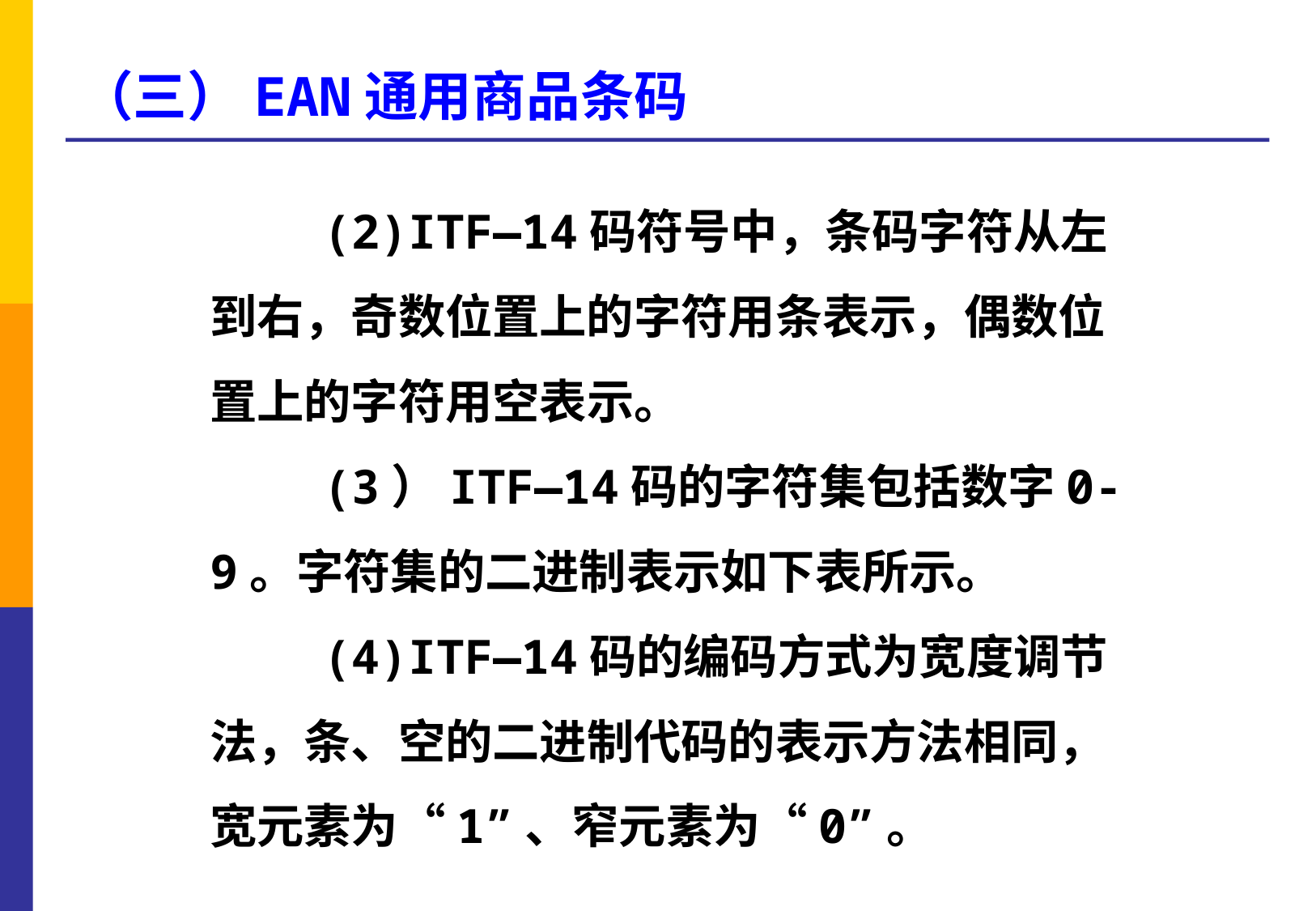

# （三）EAN通用商品条码
    (2)ITF—14码符号中，条码字符从左到右，奇数位置上的字符用条表示，偶数位置上的字符用空表示。
    (3）ITF—14码的字符集包括数字0-9。字符集的二进制表示如下表所示。
    (4)ITF—14码的编码方式为宽度调节法，条、空的二进制代码的表示方法相同，宽元素为“1”、窄元素为“0”。